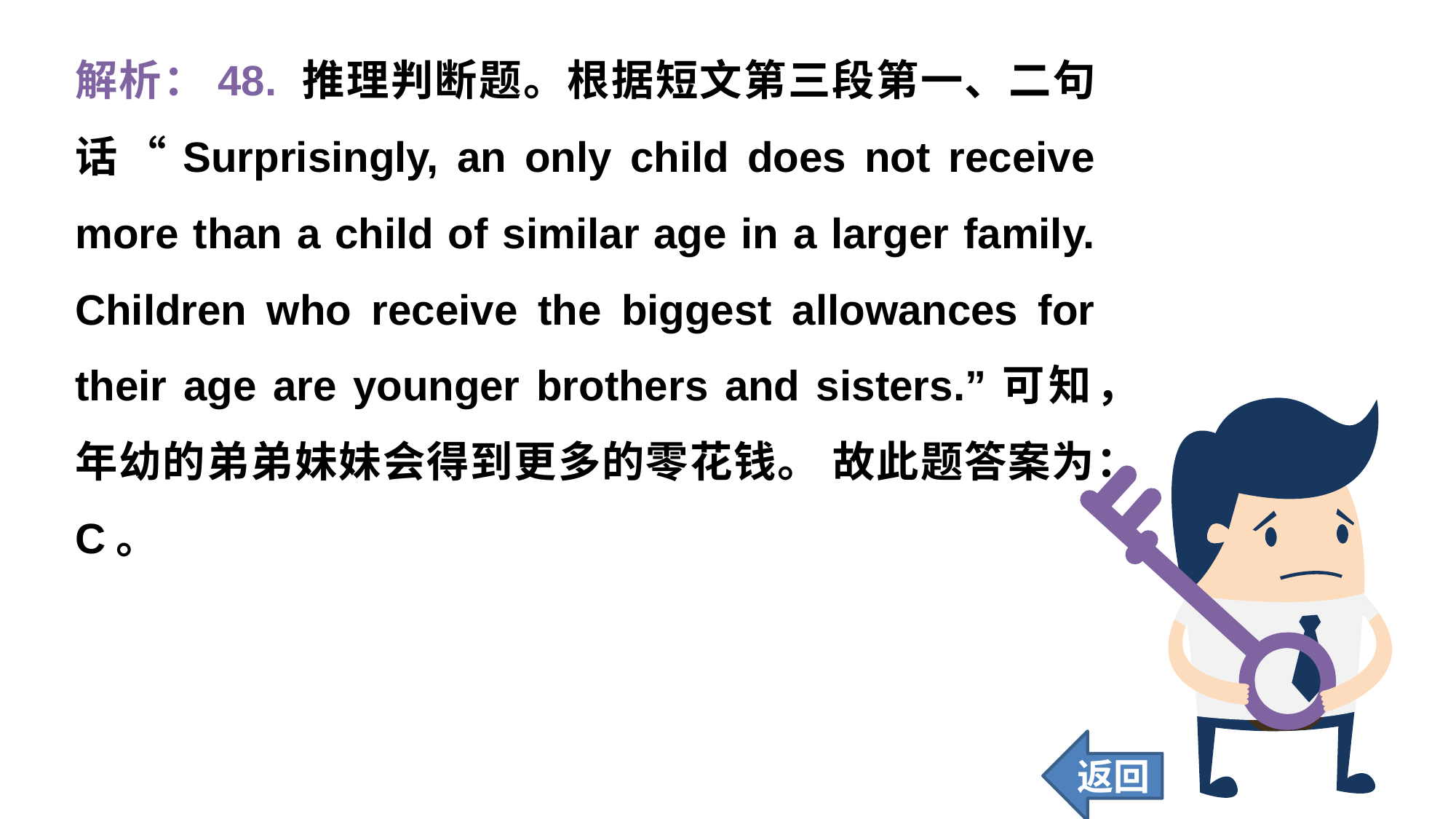

解析：48. 推理判断题。根据短文第三段第一、二句话“Surprisingly, an only child does not receive more than a child of similar age in a larger family. Children who receive the biggest allowances for their age are younger brothers and sisters.”可知，年幼的弟弟妹妹会得到更多的零花钱。 故此题答案为：C。

返回
406